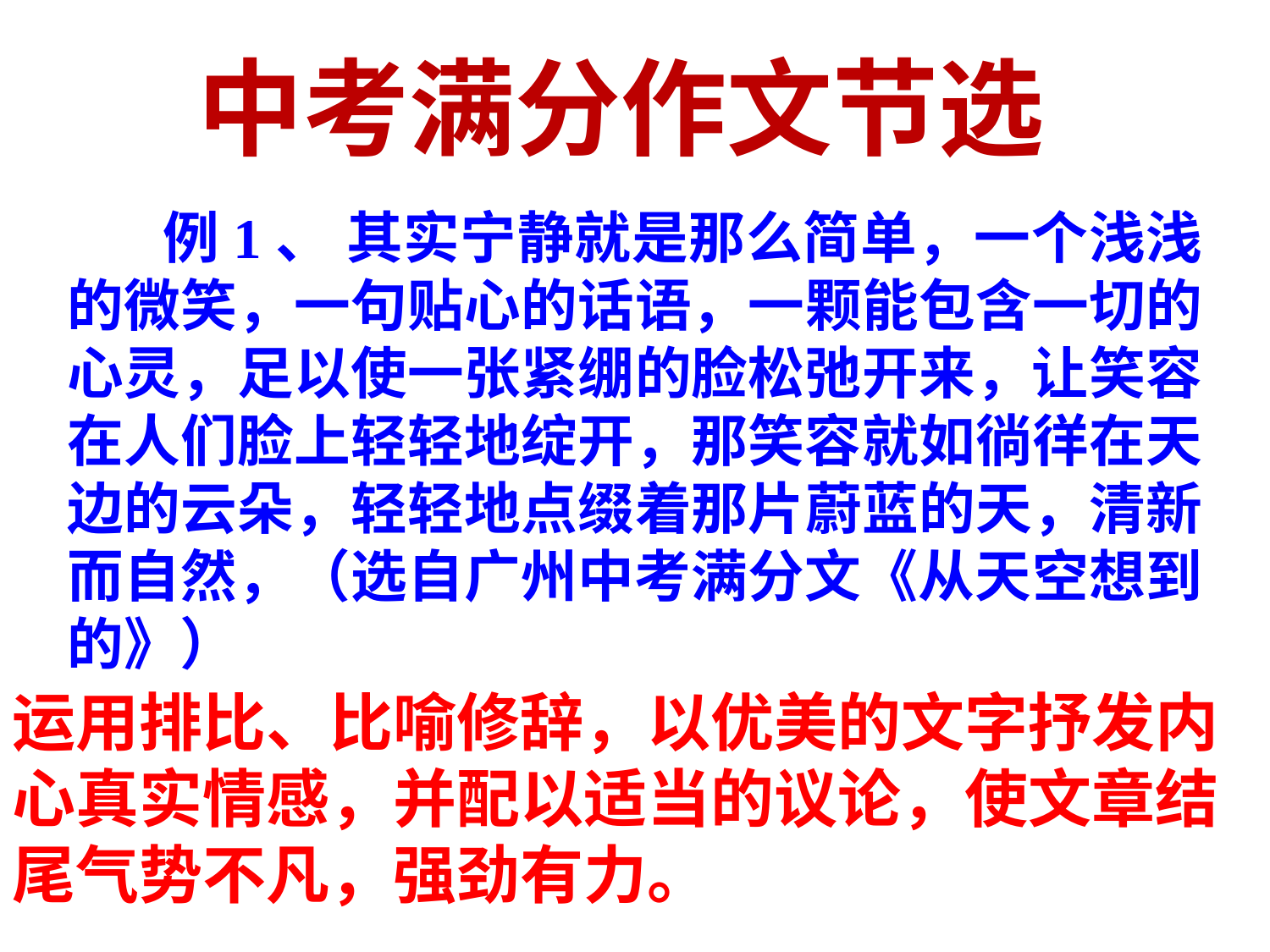

中考满分作文节选
      例1、 其实宁静就是那么简单，一个浅浅的微笑，一句贴心的话语，一颗能包含一切的心灵，足以使一张紧绷的脸松弛开来，让笑容在人们脸上轻轻地绽开，那笑容就如徜徉在天边的云朵，轻轻地点缀着那片蔚蓝的天，清新而自然，（选自广州中考满分文《从天空想到的》）
运用排比、比喻修辞，以优美的文字抒发内心真实情感，并配以适当的议论，使文章结尾气势不凡，强劲有力。